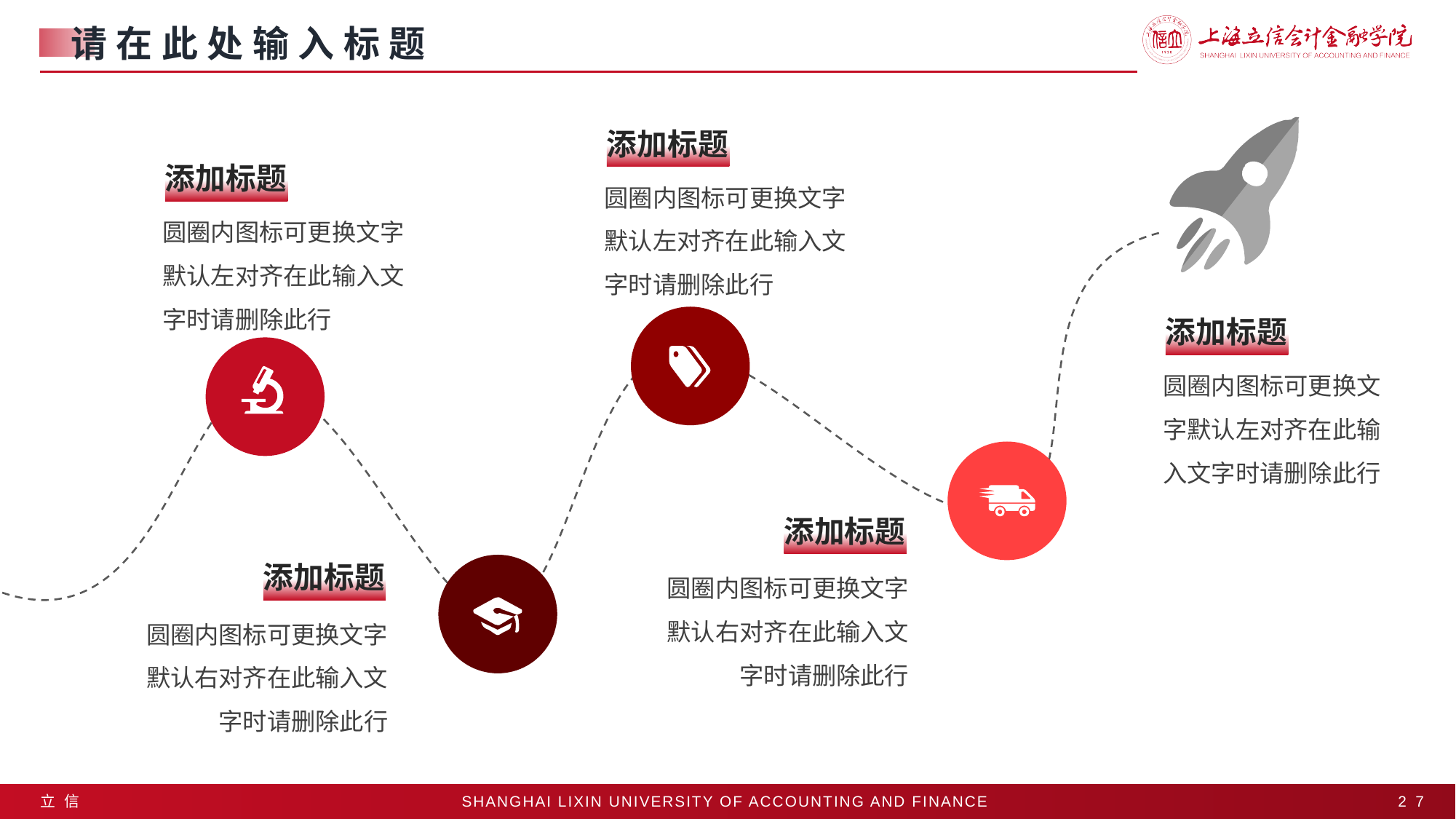

请在此处输入标题

添加标题
添加标题
圆圈内图标可更换文字默认左对齐在此输入文字时请删除此行
圆圈内图标可更换文字默认左对齐在此输入文字时请删除此行

添加标题

圆圈内图标可更换文字默认左对齐在此输入文字时请删除此行

添加标题
添加标题
圆圈内图标可更换文字默认右对齐在此输入文字时请删除此行

圆圈内图标可更换文字默认右对齐在此输入文字时请删除此行
27